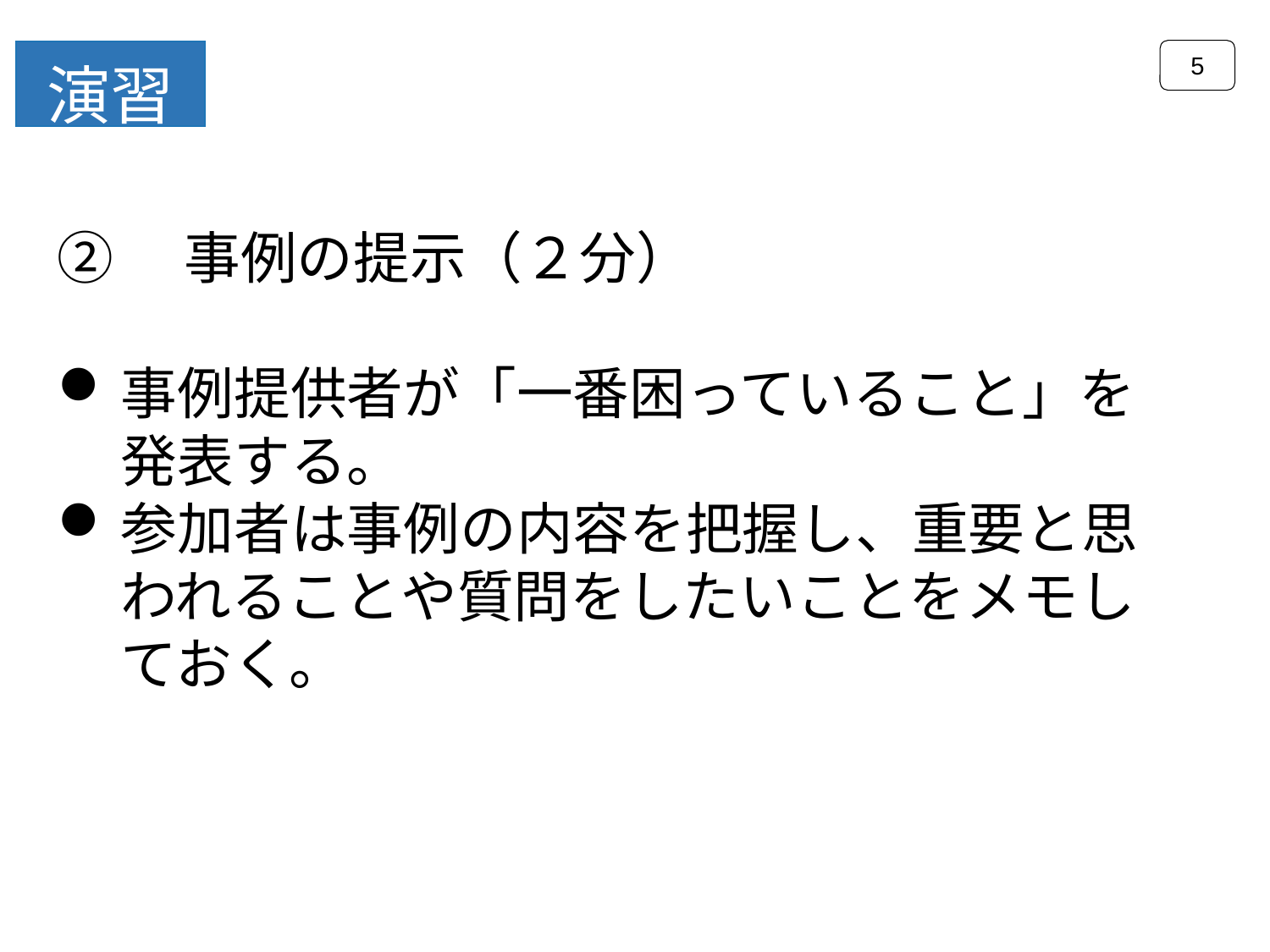

5
演習
②　事例の提示（２分）

事例提供者が「一番困っていること」を発表する。
参加者は事例の内容を把握し、重要と思われることや質問をしたいことをメモしておく。